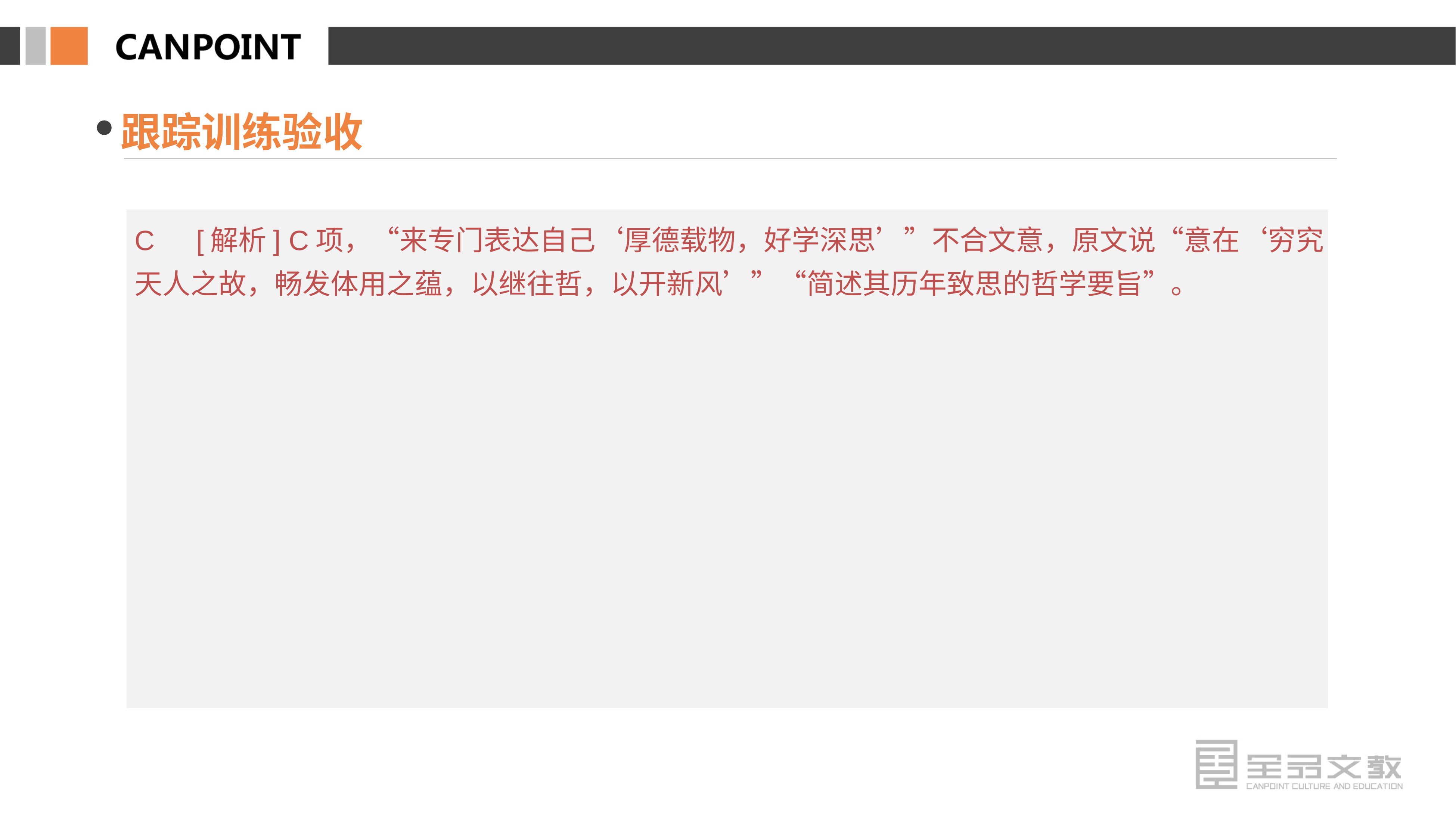

跟踪训练验收

C　[解析] C项，“来专门表达自己‘厚德载物，好学深思’”不合文意，原文说“意在‘穷究天人之故，畅发体用之蕴，以继往哲，以开新风’”“简述其历年致思的哲学要旨”。